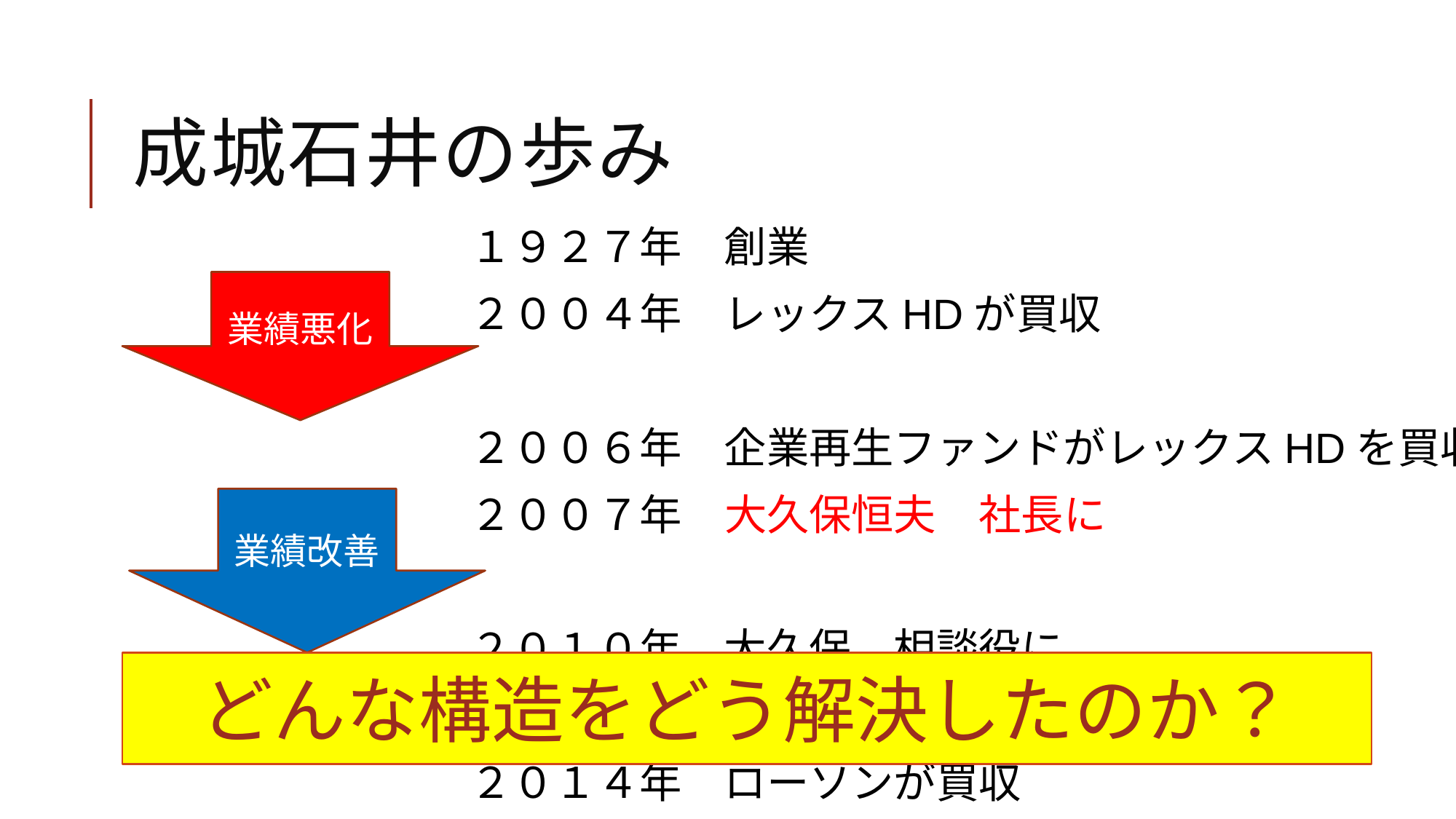

# 成城石井の歩み
１９２７年　創業
２００４年　レックスHDが買収

２００６年　企業再生ファンドがレックスHDを買収
２００７年　大久保恒夫　社長に

２０１０年　大久保　相談役に
２０１１年　丸の内キャピタルに売却
２０１４年　ローソンが買収

業績悪化
業績改善
どんな構造をどう解決したのか？